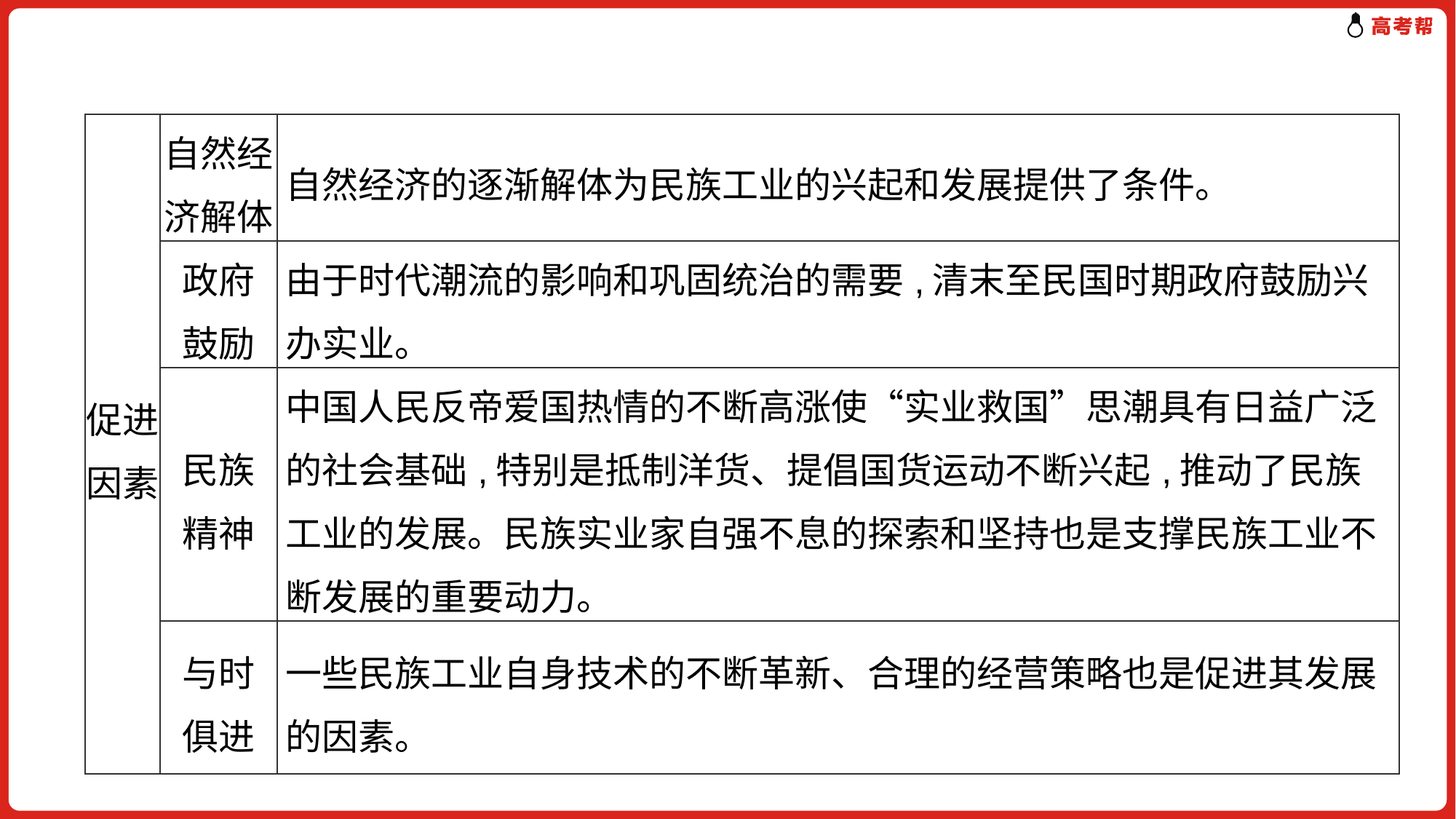

| 促进因素 | 自然经济解体 | 自然经济的逐渐解体为民族工业的兴起和发展提供了条件。 |
| --- | --- | --- |
|  | 政府 鼓励 | 由于时代潮流的影响和巩固统治的需要,清末至民国时期政府鼓励兴办实业。 |
|  | 民族 精神 | 中国人民反帝爱国热情的不断高涨使“实业救国”思潮具有日益广泛的社会基础,特别是抵制洋货、提倡国货运动不断兴起,推动了民族工业的发展。民族实业家自强不息的探索和坚持也是支撑民族工业不断发展的重要动力。 |
|  | 与时 俱进 | 一些民族工业自身技术的不断革新、合理的经营策略也是促进其发展的因素。 |